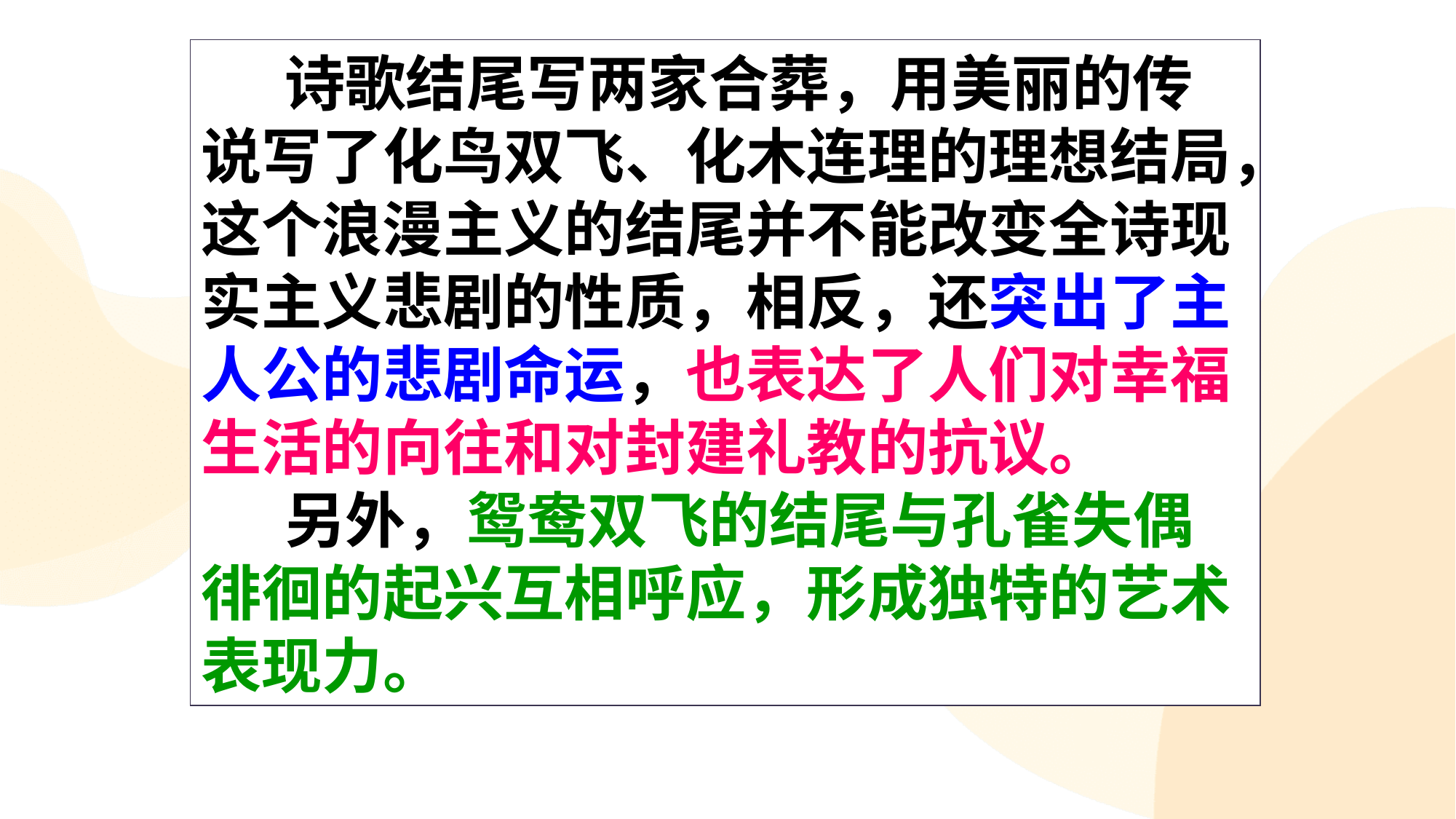

诗歌结尾写两家合葬，用美丽的传说写了化鸟双飞、化木连理的理想结局，这个浪漫主义的结尾并不能改变全诗现实主义悲剧的性质，相反，还突出了主人公的悲剧命运，也表达了人们对幸福生活的向往和对封建礼教的抗议。
     另外，鸳鸯双飞的结尾与孔雀失偶徘徊的起兴互相呼应，形成独特的艺术表现力。